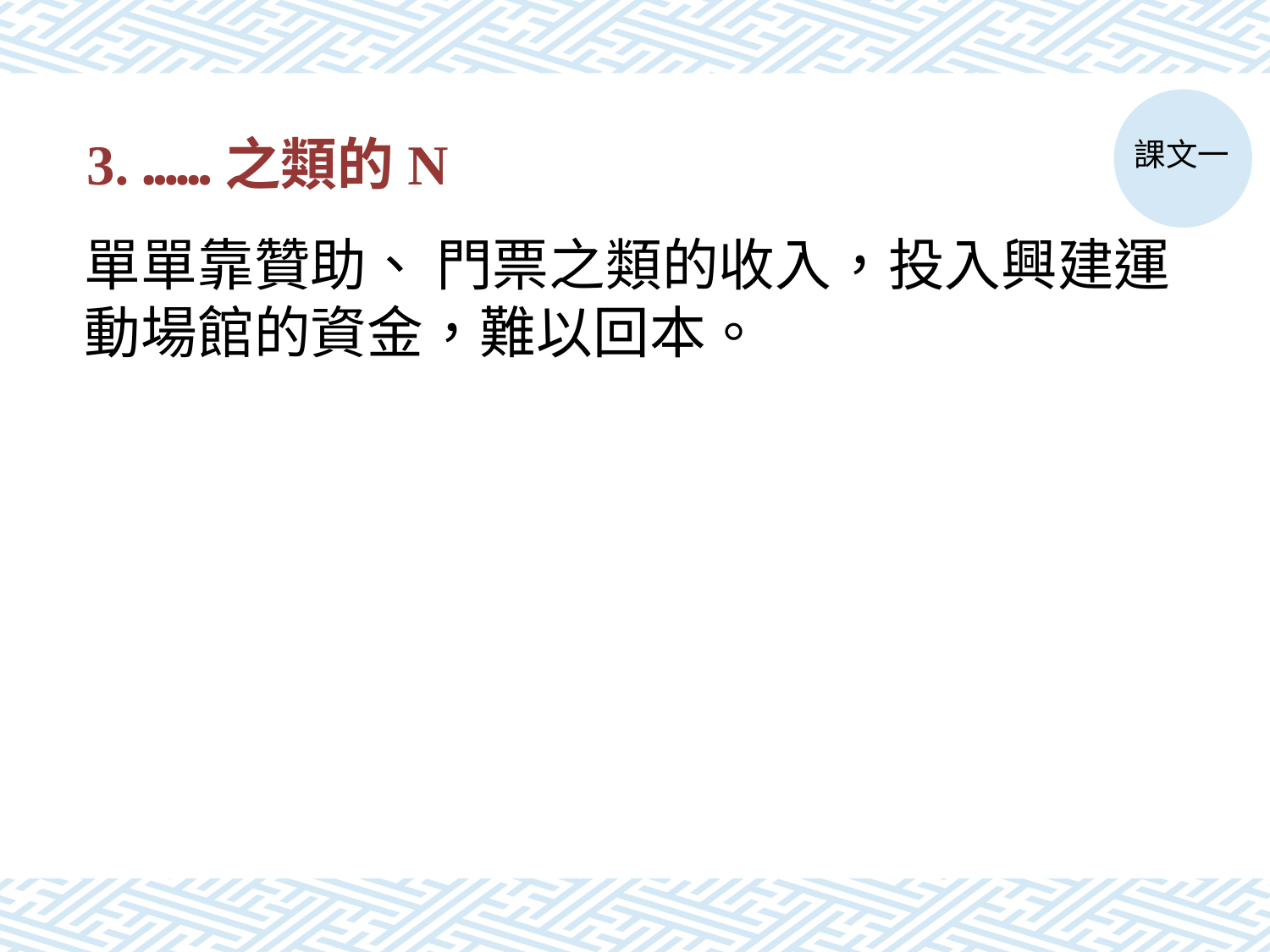

課文一
# 3. ……之類的N
單單靠贊助、 門票之類的收入，投入興建運動場館的資金，難以回本。